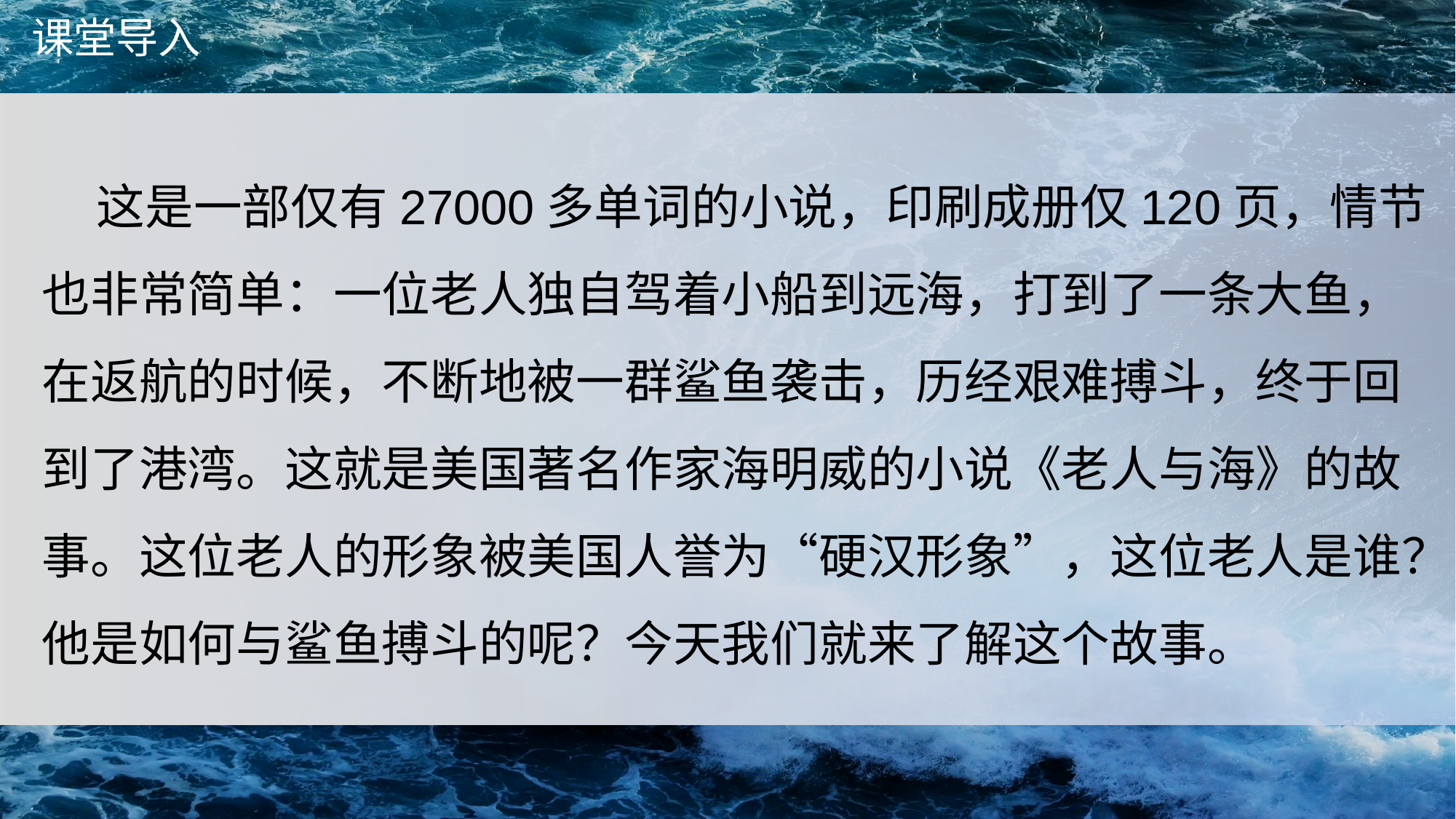

这是一部仅有27000多单词的小说，印刷成册仅120页，情节也非常简单：一位老人独自驾着小船到远海，打到了一条大鱼，在返航的时候，不断地被一群鲨鱼袭击，历经艰难搏斗，终于回到了港湾。这就是美国著名作家海明威的小说《老人与海》的故事。这位老人的形象被美国人誉为“硬汉形象”，这位老人是谁？他是如何与鲨鱼搏斗的呢？今天我们就来了解这个故事。